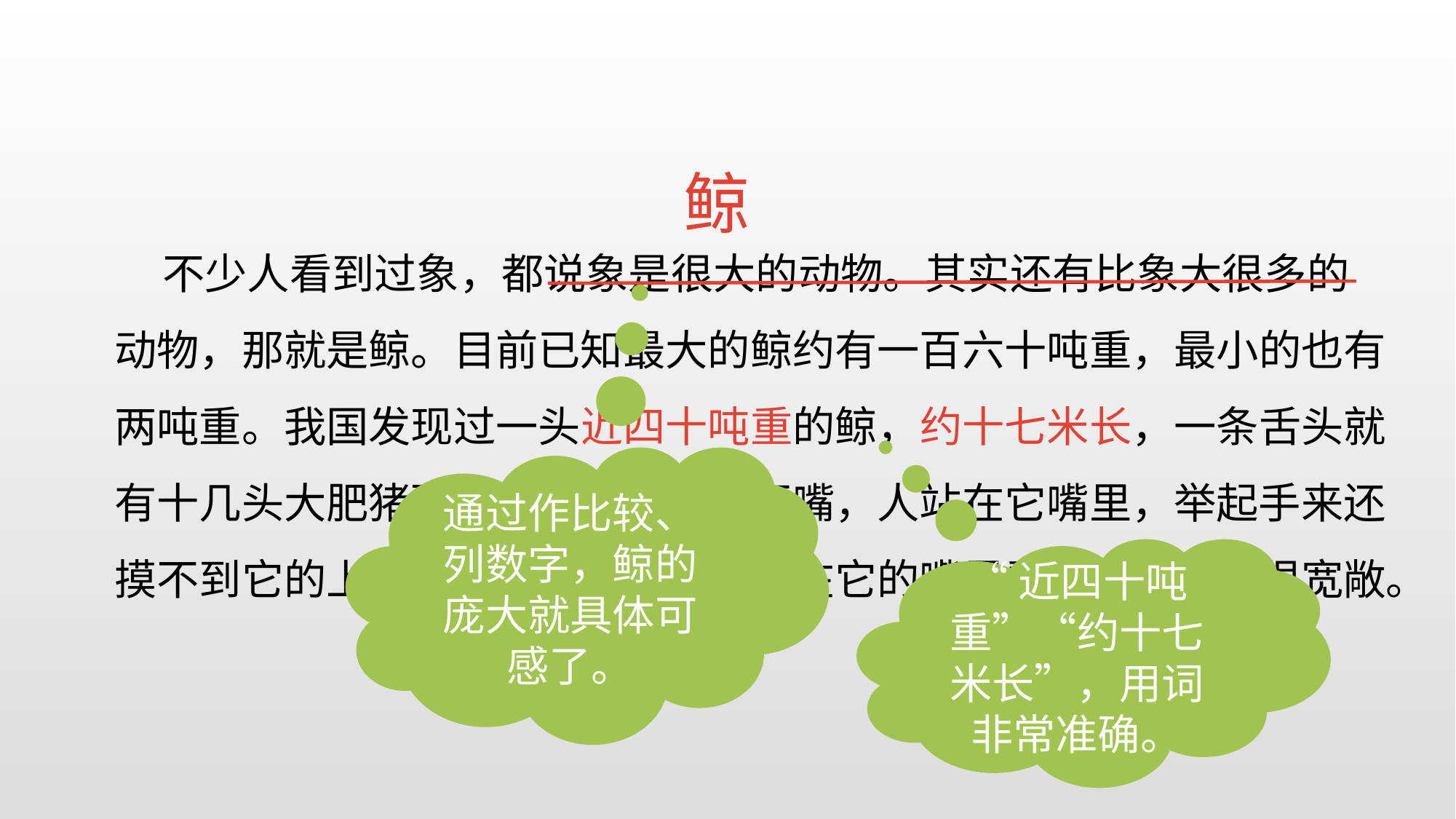

鲸
    不少人看到过象，都说象是很大的动物。其实还有比象大很多的动物，那就是鲸。目前已知最大的鲸约有一百六十吨重，最小的也有两吨重。我国发现过一头近四十吨重的鲸，约十七米长，一条舌头就有十几头大肥猪那么重。它要是张开嘴，人站在它嘴里，举起手来还摸不到它的上腭，四个人围着桌子坐在它的嘴里看书，还显得很宽敞。

通过作比较、列数字，鲸的庞大就具体可感了。
“近四十吨重”“约十七米长”，用词非常准确。